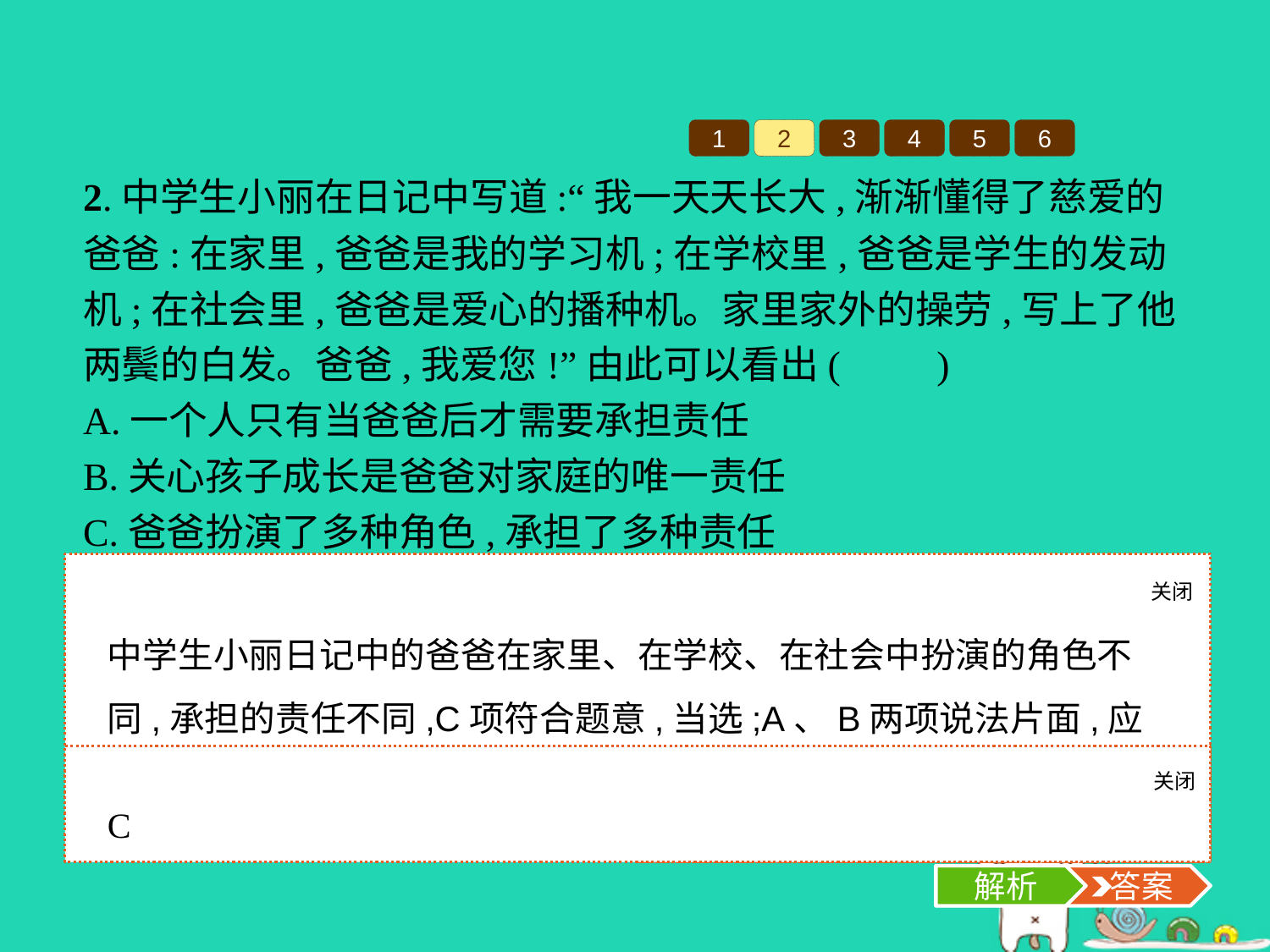

1
2
3
4
5
6
2.中学生小丽在日记中写道:“我一天天长大,渐渐懂得了慈爱的爸爸:在家里,爸爸是我的学习机;在学校里,爸爸是学生的发动机;在社会里,爸爸是爱心的播种机。家里家外的操劳,写上了他两鬓的白发。爸爸,我爱您!”由此可以看出(　　)
A.一个人只有当爸爸后才需要承担责任
B.关心孩子成长是爸爸对家庭的唯一责任
C.爸爸扮演了多种角色,承担了多种责任
D.在社会生活中,不同的社会身份负有相同的责任

关闭
解析

中学生小丽日记中的爸爸在家里、在学校、在社会中扮演的角色不同,承担的责任不同,C项符合题意,当选;A、B两项说法片面,应排除;D项说法错误。故选C项。

关闭
解析
  答案

C
解析
  答案